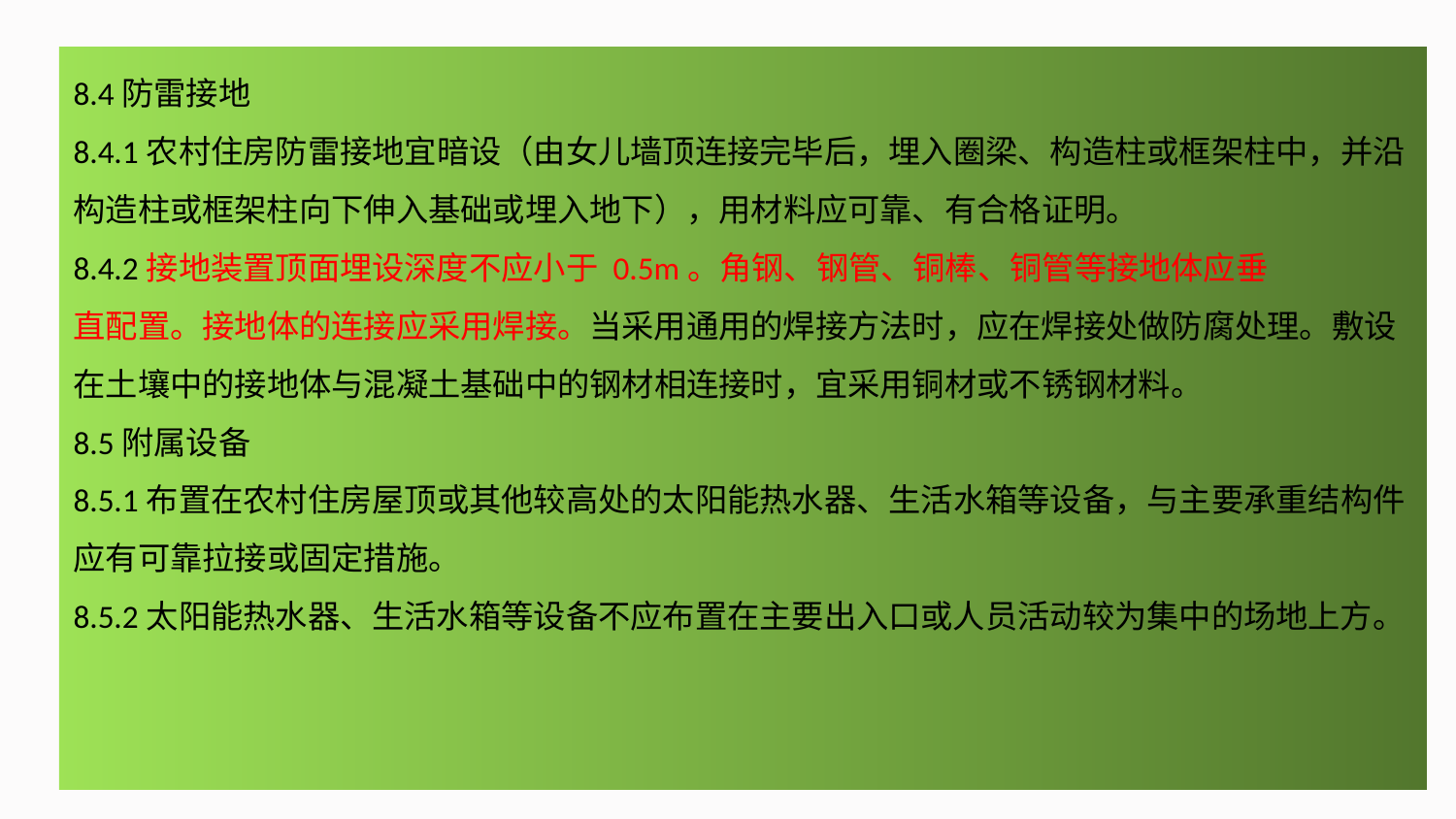

8.4防雷接地
8.4.1农村住房防雷接地宜暗设（由女儿墙顶连接完毕后，埋入圈梁、构造柱或框架柱中，并沿构造柱或框架柱向下伸入基础或埋入地下），用材料应可靠、有合格证明。
8.4.2接地装置顶面埋设深度不应小于 0.5m。角钢、钢管、铜棒、铜管等接地体应垂
直配置。接地体的连接应采用焊接。当采用通用的焊接方法时，应在焊接处做防腐处理。敷设在土壤中的接地体与混凝土基础中的钢材相连接时，宜采用铜材或不锈钢材料。
8.5附属设备
8.5.1布置在农村住房屋顶或其他较高处的太阳能热水器、生活水箱等设备，与主要承重结构件应有可靠拉接或固定措施。
8.5.2太阳能热水器、生活水箱等设备不应布置在主要出入口或人员活动较为集中的场地上方。